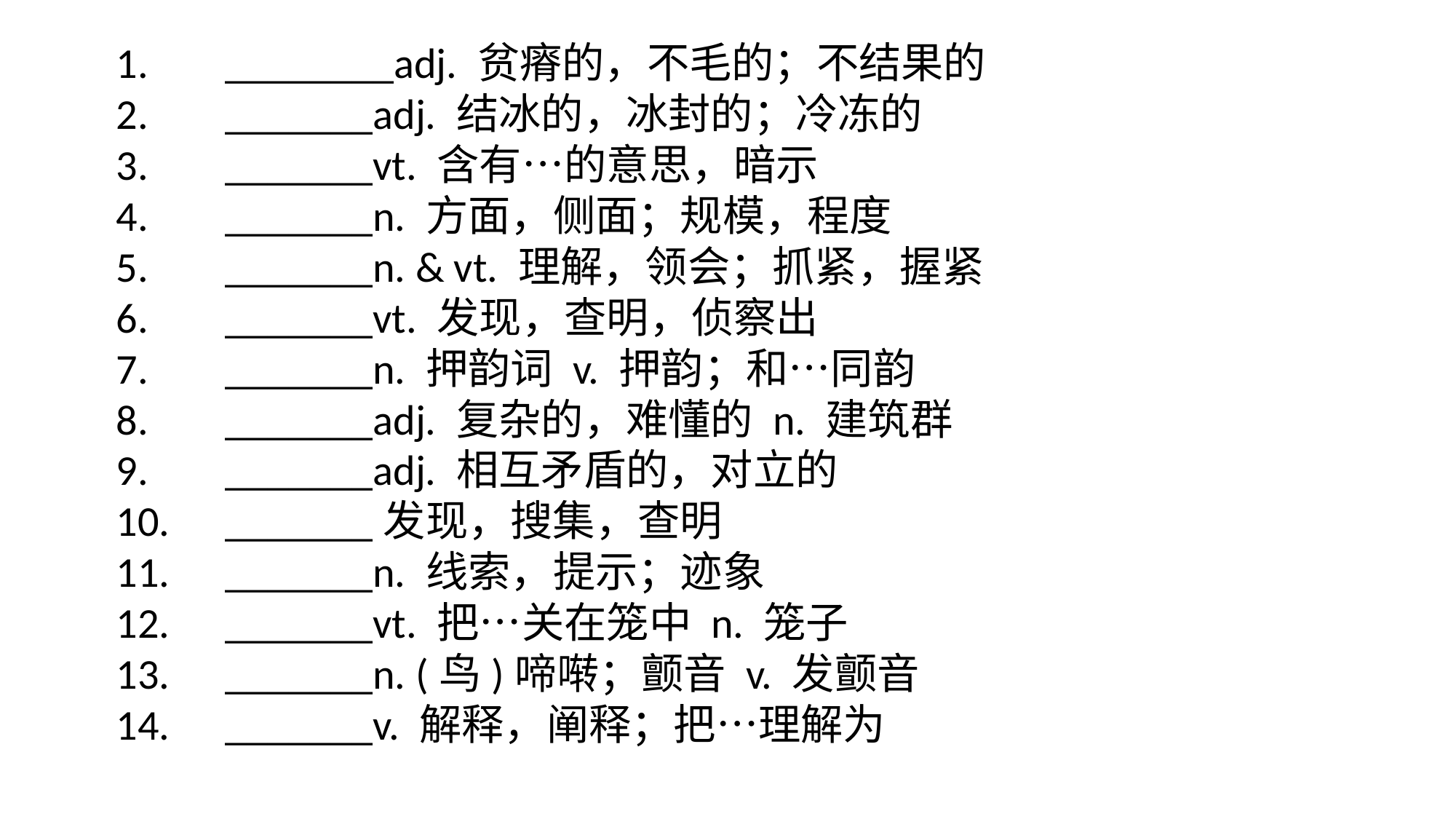

1. 	________adj. 贫瘠的，不毛的；不结果的
2. 	_______adj. 结冰的，冰封的；冷冻的
3. 	_______vt. 含有…的意思，暗示
4. 	_______n. 方面，侧面；规模，程度
5. 	_______n. & vt. 理解，领会；抓紧，握紧
6. 	_______vt. 发现，查明，侦察出
7. 	_______n. 押韵词 v. 押韵；和…同韵
8. 	_______adj. 复杂的，难懂的 n. 建筑群
9. 	_______adj. 相互矛盾的，对立的
10. 	_______发现，搜集，查明
11. 	_______n. 线索，提示；迹象
12. 	_______vt. 把…关在笼中 n. 笼子
13. 	_______n. (鸟)啼啭；颤音 v. 发颤音
14. 	_______v. 解释，阐释；把…理解为